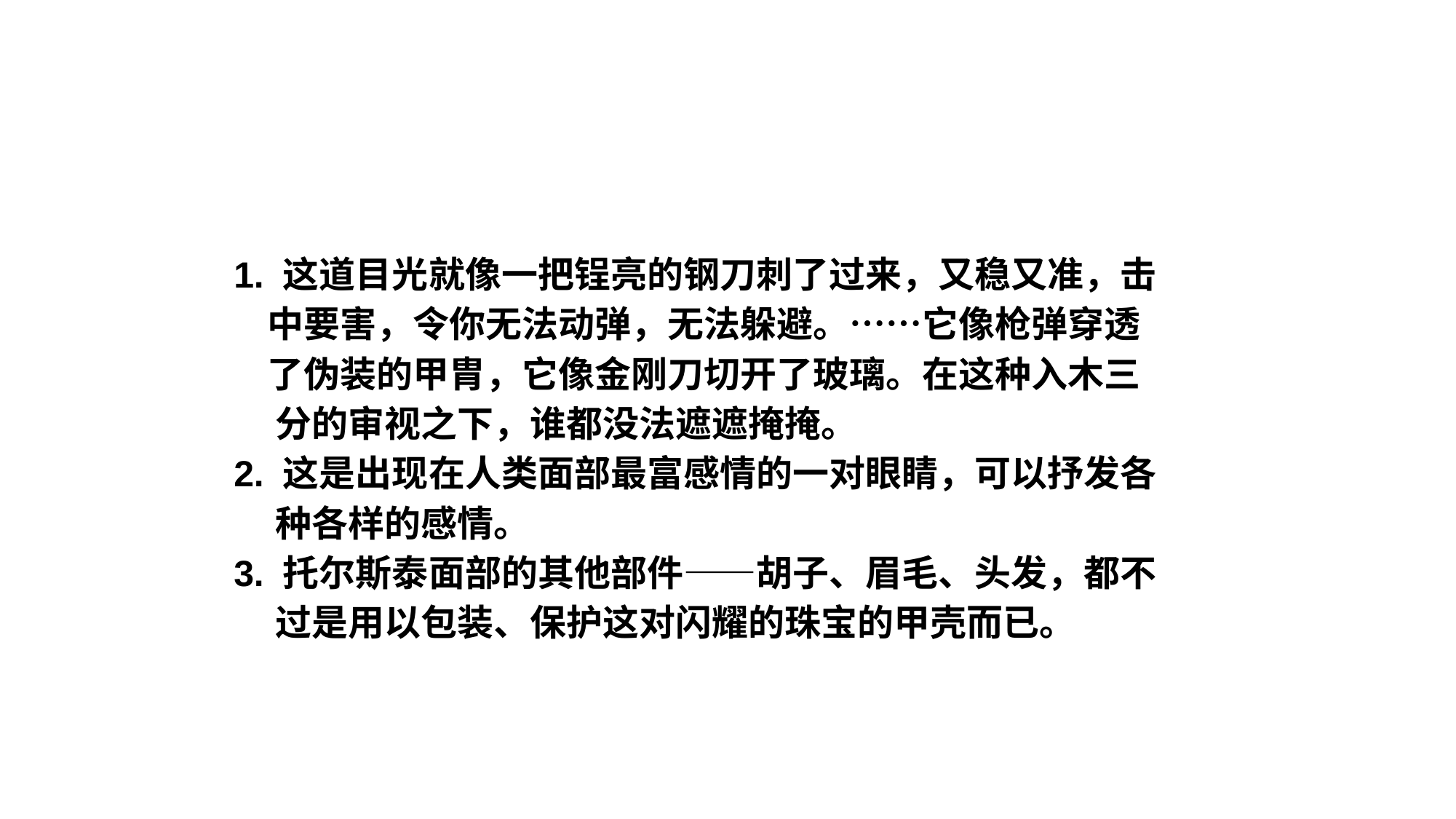

1. 这道目光就像一把锃亮的钢刀刺了过来，又稳又准，击
   中要害，令你无法动弹，无法躲避。……它像枪弹穿透
   了伪装的甲胄，它像金刚刀切开了玻璃。在这种入木三
    分的审视之下，谁都没法遮遮掩掩。
2. 这是出现在人类面部最富感情的一对眼睛，可以抒发各
    种各样的感情。
3. 托尔斯泰面部的其他部件——胡子、眉毛、头发，都不
    过是用以包装、保护这对闪耀的珠宝的甲壳而已。